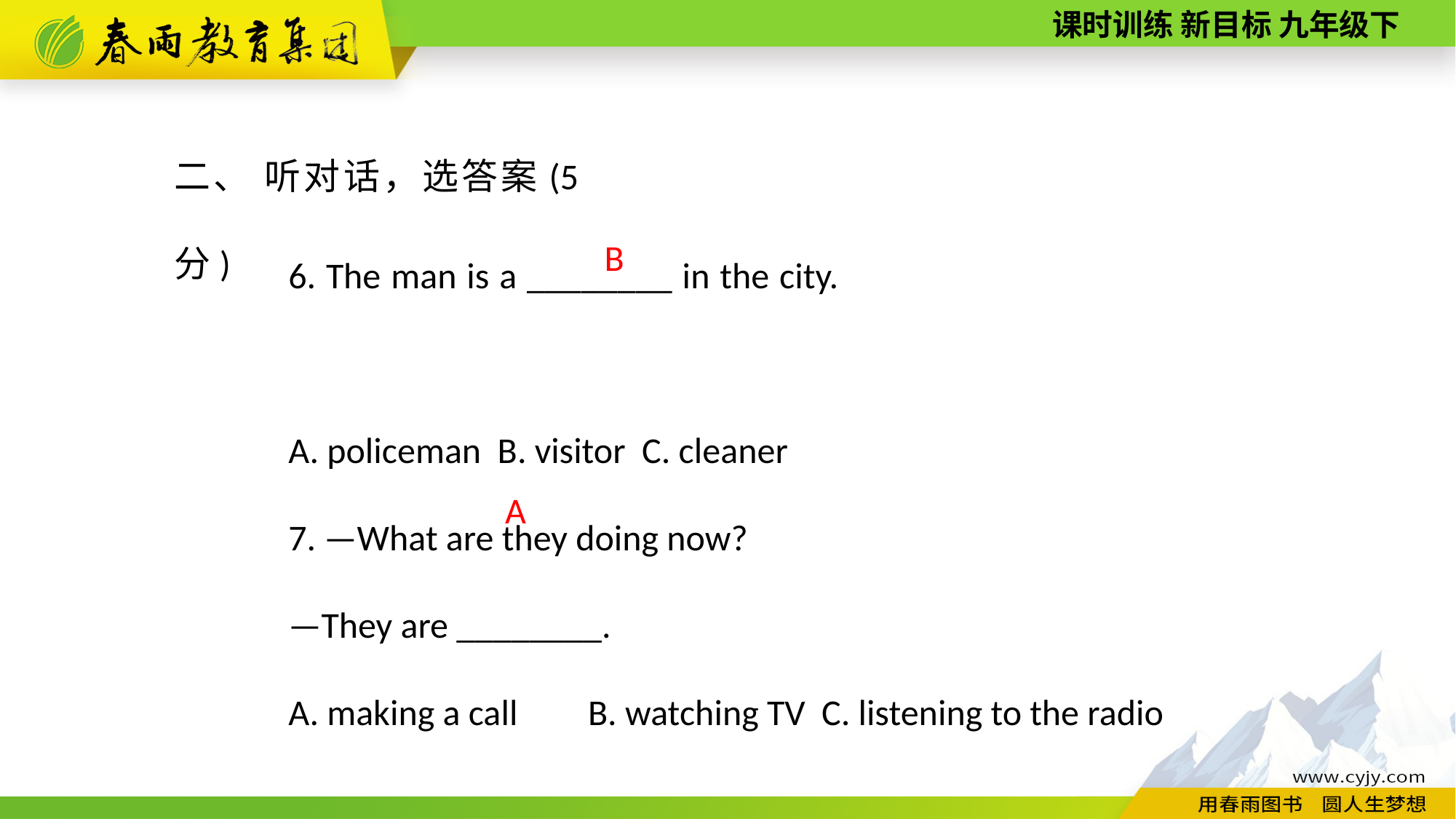

二、 听对话，选答案(5分)
6. The man is a ________ in the city.
A. policeman  B. visitor  C. cleaner
7. —What are they doing now?
—They are ________.
A. making a call  　B. watching TV  C. listening to the radio
B
A